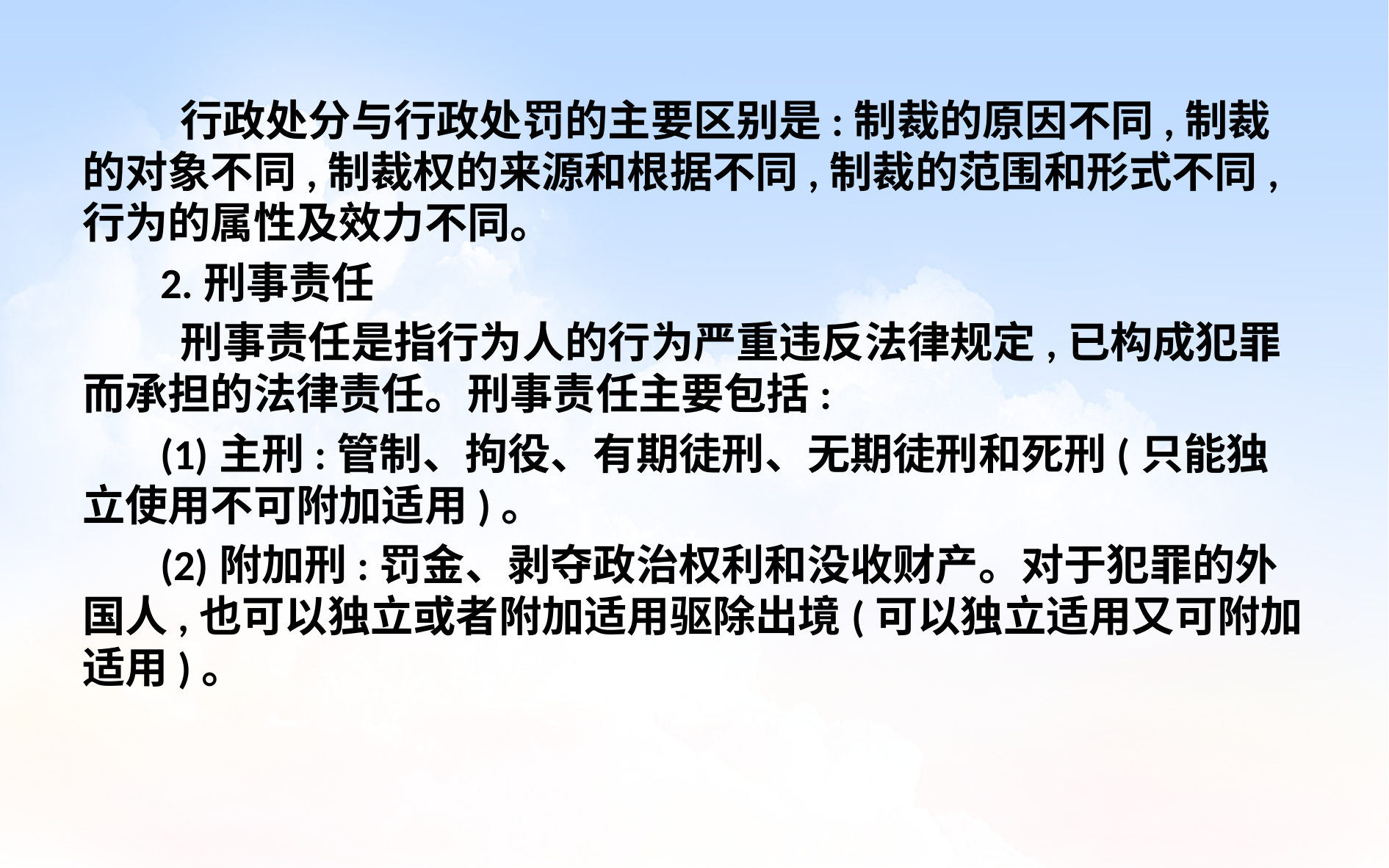

行政处分与行政处罚的主要区别是:制裁的原因不同,制裁的对象不同,制裁权的来源和根据不同,制裁的范围和形式不同,行为的属性及效力不同。
        2.刑事责任
         刑事责任是指行为人的行为严重违反法律规定,已构成犯罪而承担的法律责任。刑事责任主要包括:
        (1)主刑:管制、拘役、有期徒刑、无期徒刑和死刑(只能独立使用不可附加适用)。
        (2)附加刑:罚金、剥夺政治权利和没收财产。对于犯罪的外国人,也可以独立或者附加适用驱除出境(可以独立适用又可附加适用)。